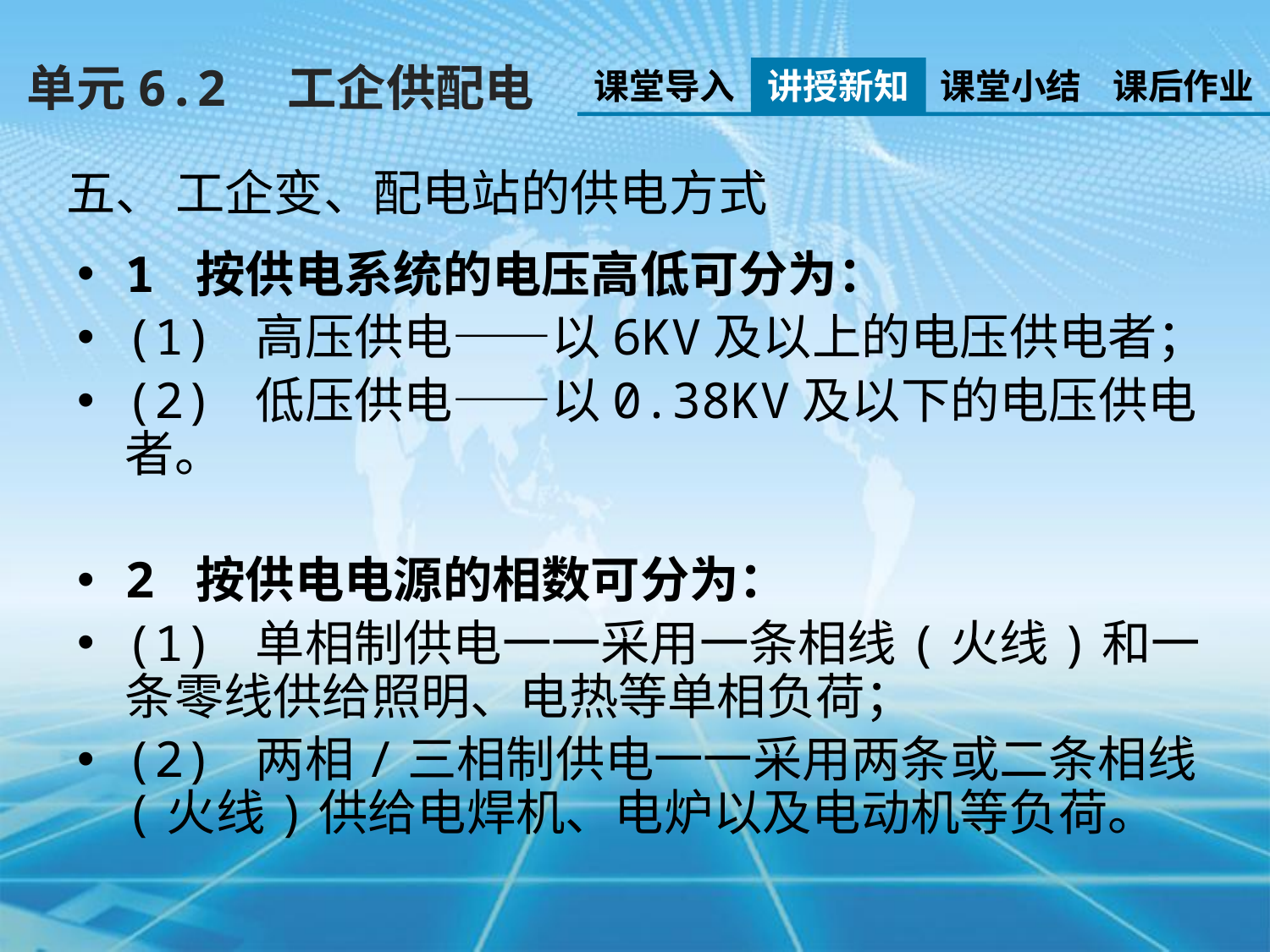

单元6.2　工企供配电
课堂导入
讲授新知
课堂小结
课后作业
五、 工企变、配电站的供电方式
1 按供电系统的电压高低可分为：
(1) 高压供电——以6KV及以上的电压供电者；
(2) 低压供电——以0.38KV及以下的电压供电者。

2 按供电电源的相数可分为：
(1) 单相制供电一一采用一条相线(火线)和一条零线供给照明、电热等单相负荷；
(2) 两相/三相制供电一一采用两条或二条相线(火线)供给电焊机、电炉以及电动机等负荷。